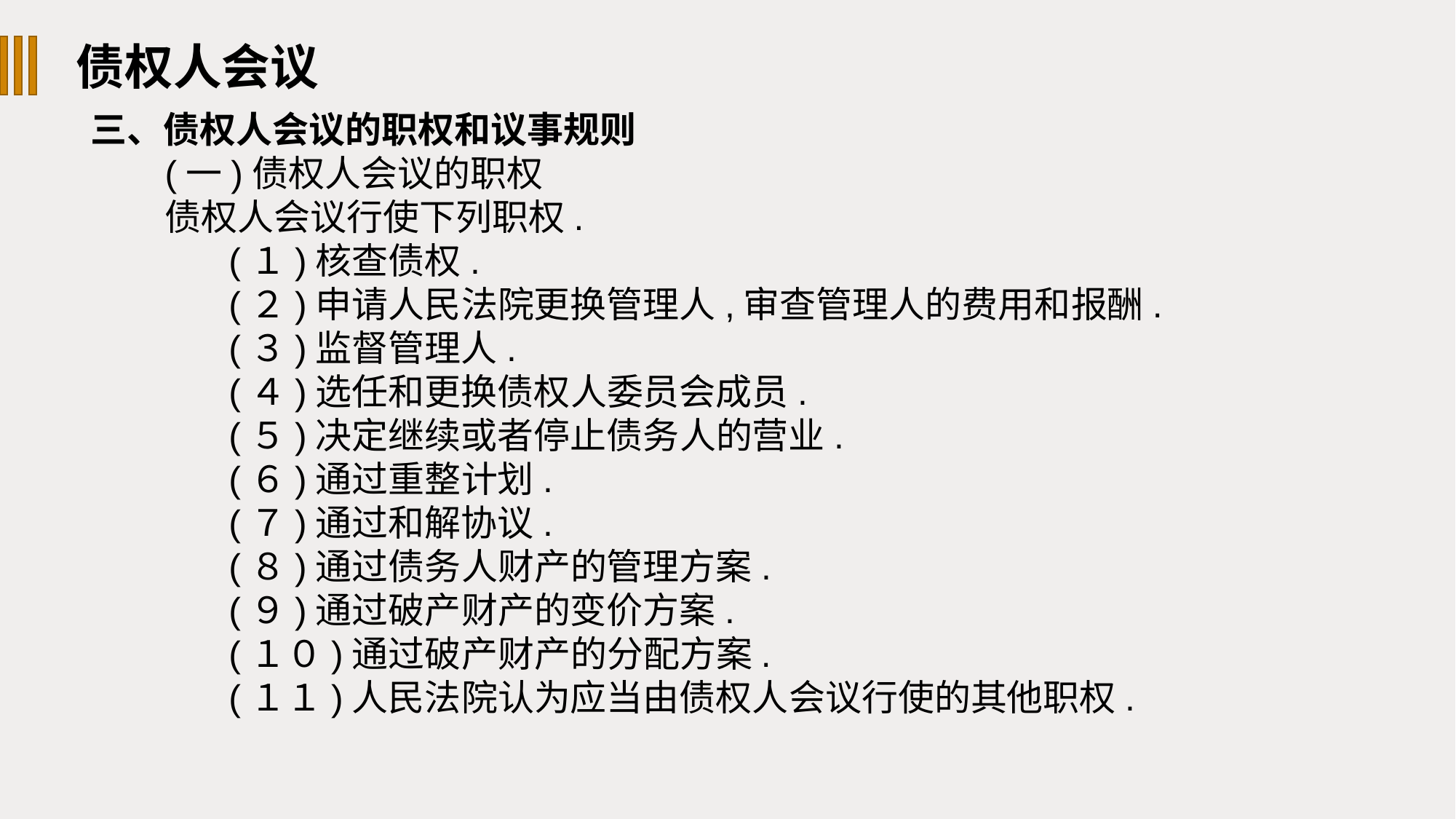

债权人会议

三、债权人会议的职权和议事规则
(一)债权人会议的职权
债权人会议行使下列职权.
(１)核查债权.
(２)申请人民法院更换管理人,审查管理人的费用和报酬.
(３)监督管理人.
(４)选任和更换债权人委员会成员.
(５)决定继续或者停止债务人的营业.
(６)通过重整计划.
(７)通过和解协议.
(８)通过债务人财产的管理方案.
(９)通过破产财产的变价方案.
(１０)通过破产财产的分配方案.
(１１)人民法院认为应当由债权人会议行使的其他职权.